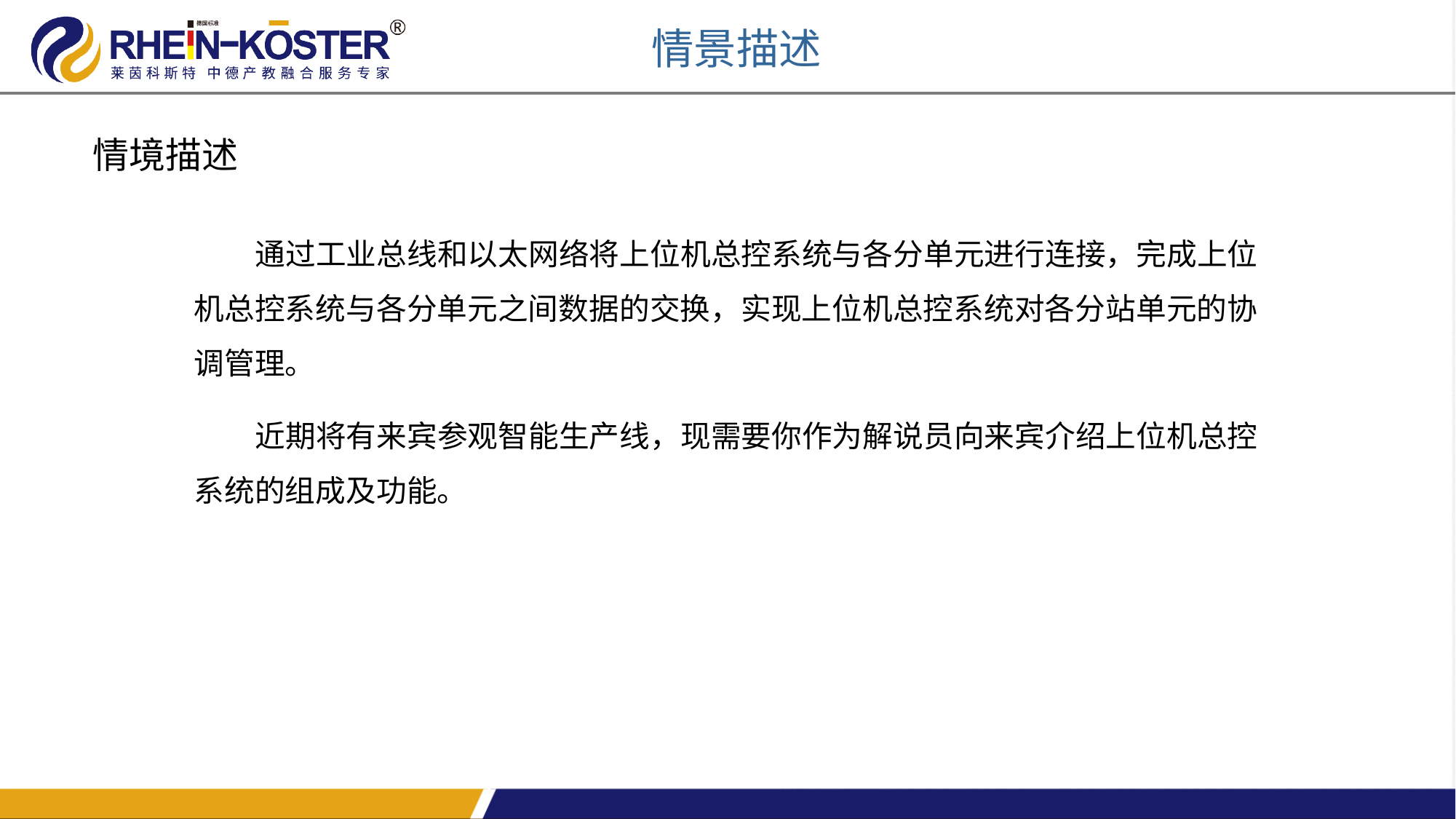

情景描述
情境描述
        通过工业总线和以太网络将上位机总控系统与各分单元进行连接，完成上位机总控系统与各分单元之间数据的交换，实现上位机总控系统对各分站单元的协调管理。
        近期将有来宾参观智能生产线，现需要你作为解说员向来宾介绍上位机总控系统的组成及功能。